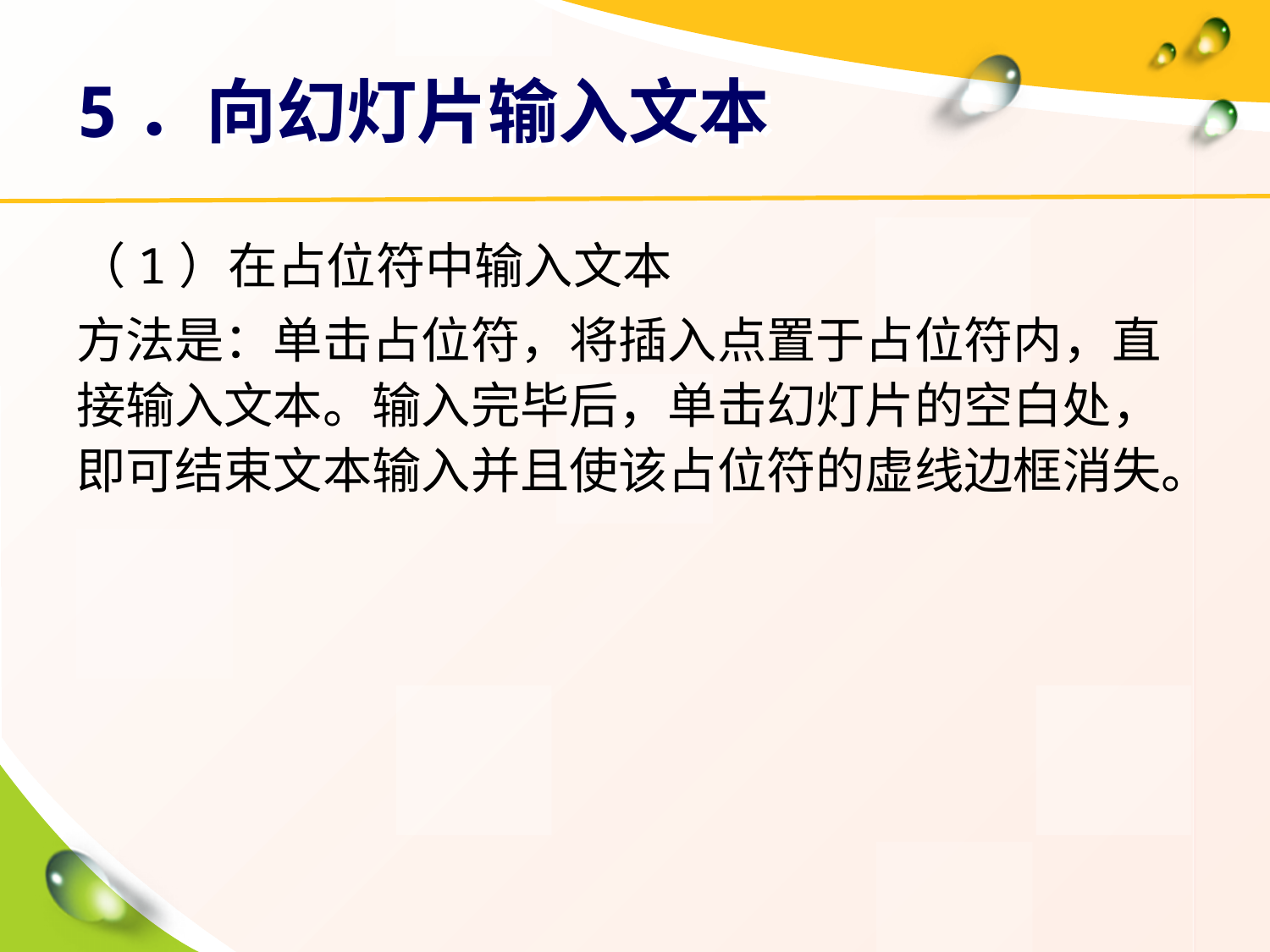

# 5．向幻灯片输入文本
（1）在占位符中输入文本
方法是：单击占位符，将插入点置于占位符内，直接输入文本。输入完毕后，单击幻灯片的空白处，即可结束文本输入并且使该占位符的虚线边框消失。